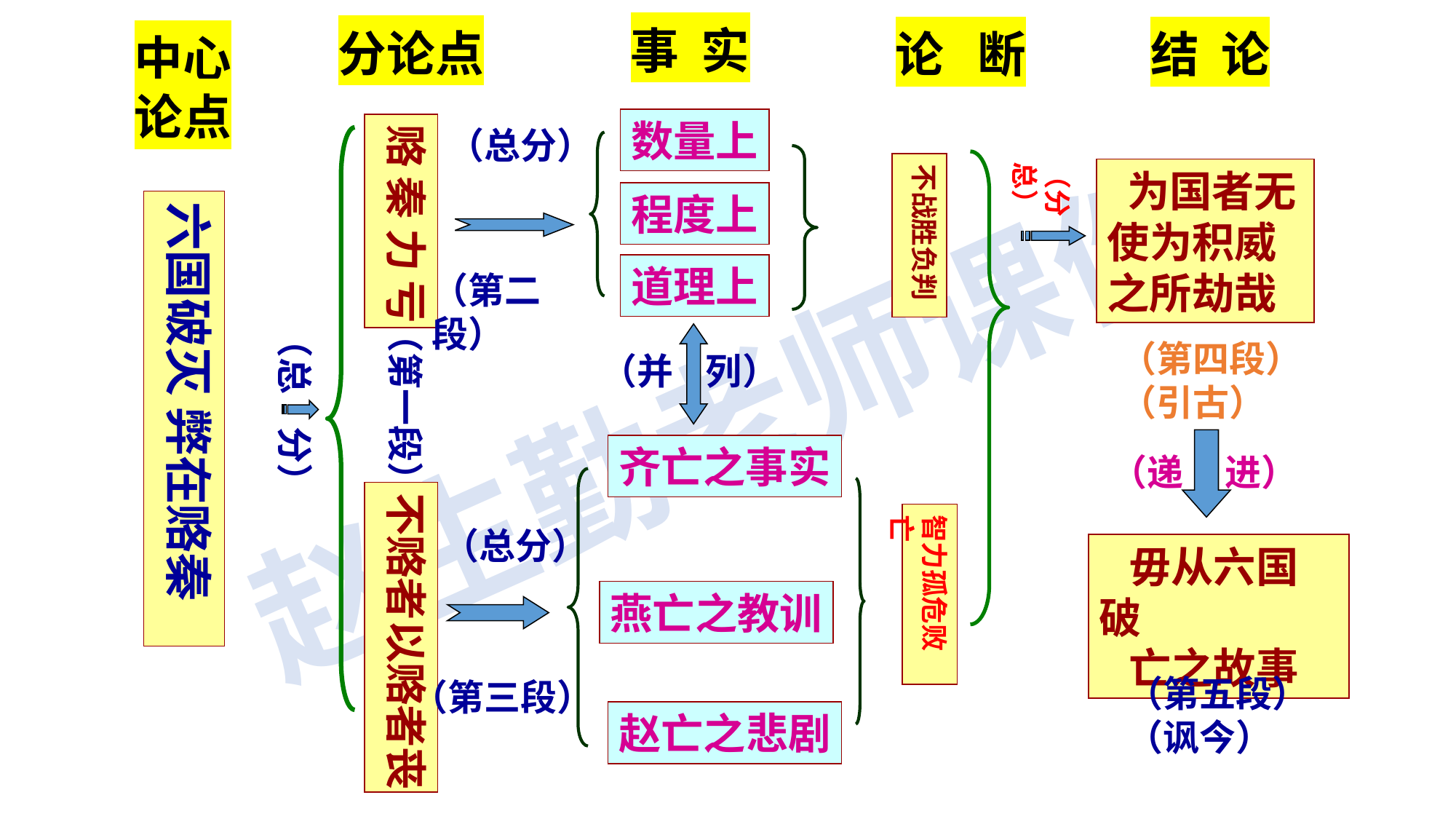

事  实
分论点
论   断
结  论
中心论点
数量上
赂 秦 力 亏
（总分）

（分     总）
不战胜负判
 为国者无使为积威之所劫哉
程度上
六国破灭 弊在赂秦

道理上
（第二段）
（第一段）
（总    分）

（第四段）
（引古）
（并    列）

齐亡之事实
（递     进）

不赂者以赂者丧
智力孤危败亡
（总分）
  毋从六国破
  亡之故事
燕亡之教训

（第五段）
（讽今）
（第三段）
赵亡之悲剧